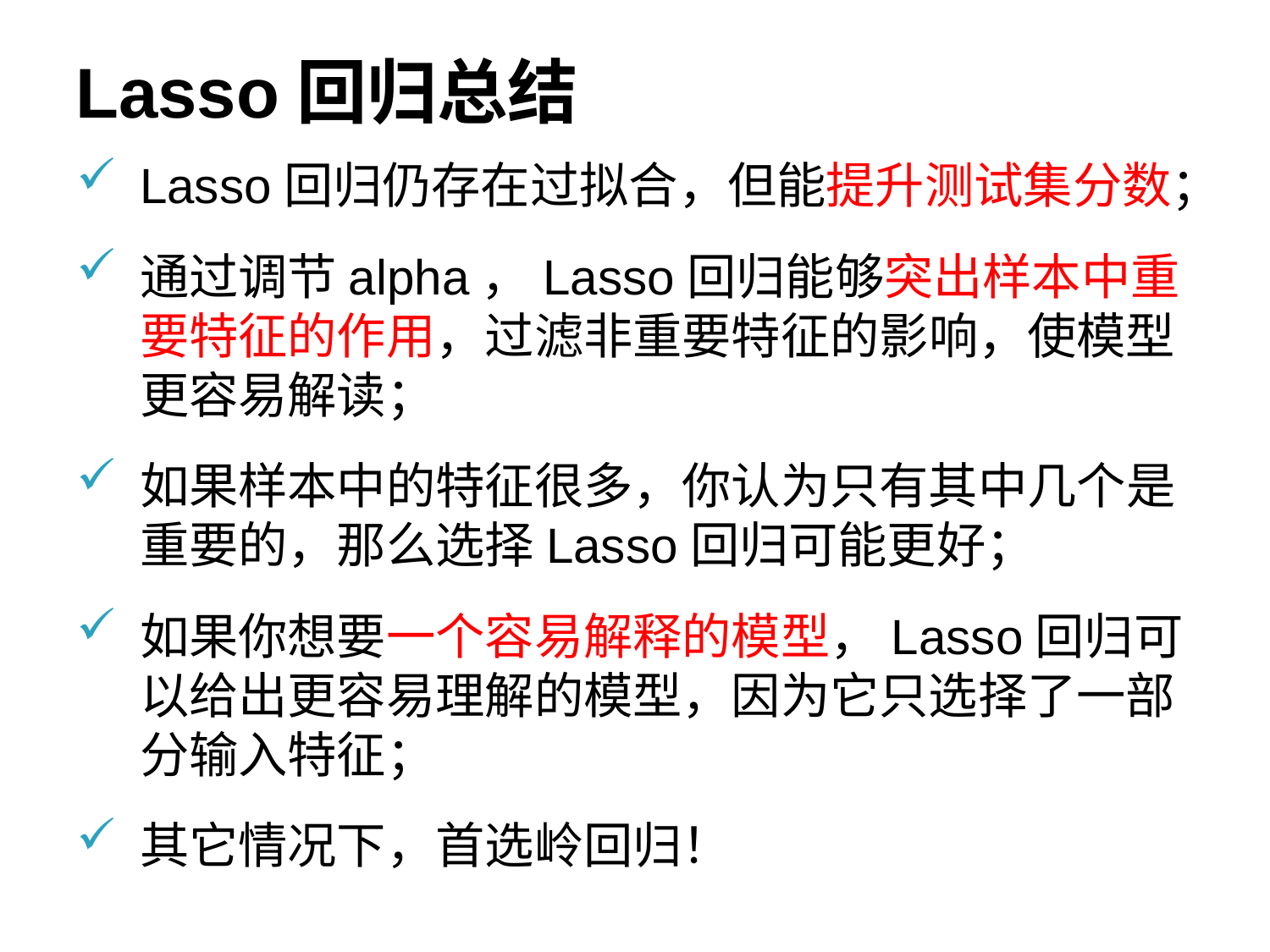

# Lasso回归总结
Lasso回归仍存在过拟合，但能提升测试集分数；
通过调节alpha，Lasso回归能够突出样本中重要特征的作用，过滤非重要特征的影响，使模型更容易解读；
如果样本中的特征很多，你认为只有其中几个是重要的，那么选择Lasso回归可能更好；
如果你想要一个容易解释的模型，Lasso回归可以给出更容易理解的模型，因为它只选择了一部分输入特征；
其它情况下，首选岭回归！